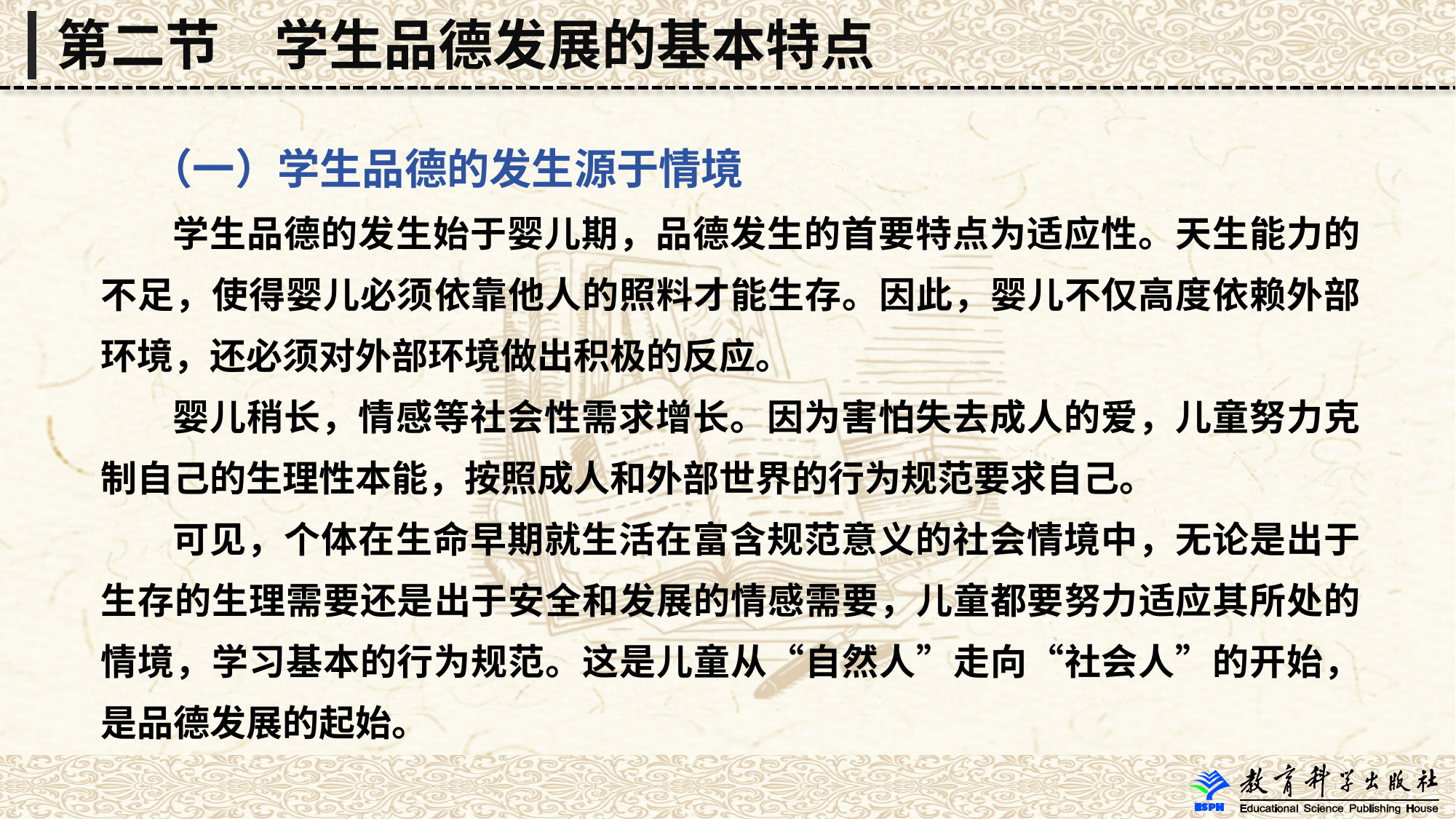

第二节　学生品德发展的基本特点
     （一）学生品德的发生源于情境
       学生品德的发生始于婴儿期，品德发生的首要特点为适应性。天生能力的不足，使得婴儿必须依靠他人的照料才能生存。因此，婴儿不仅高度依赖外部环境，还必须对外部环境做出积极的反应。
       婴儿稍长，情感等社会性需求增长。因为害怕失去成人的爱，儿童努力克制自己的生理性本能，按照成人和外部世界的行为规范要求自己。
       可见，个体在生命早期就生活在富含规范意义的社会情境中，无论是出于生存的生理需要还是出于安全和发展的情感需要，儿童都要努力适应其所处的情境，学习基本的行为规范。这是儿童从“自然人”走向“社会人”的开始，是品德发展的起始。